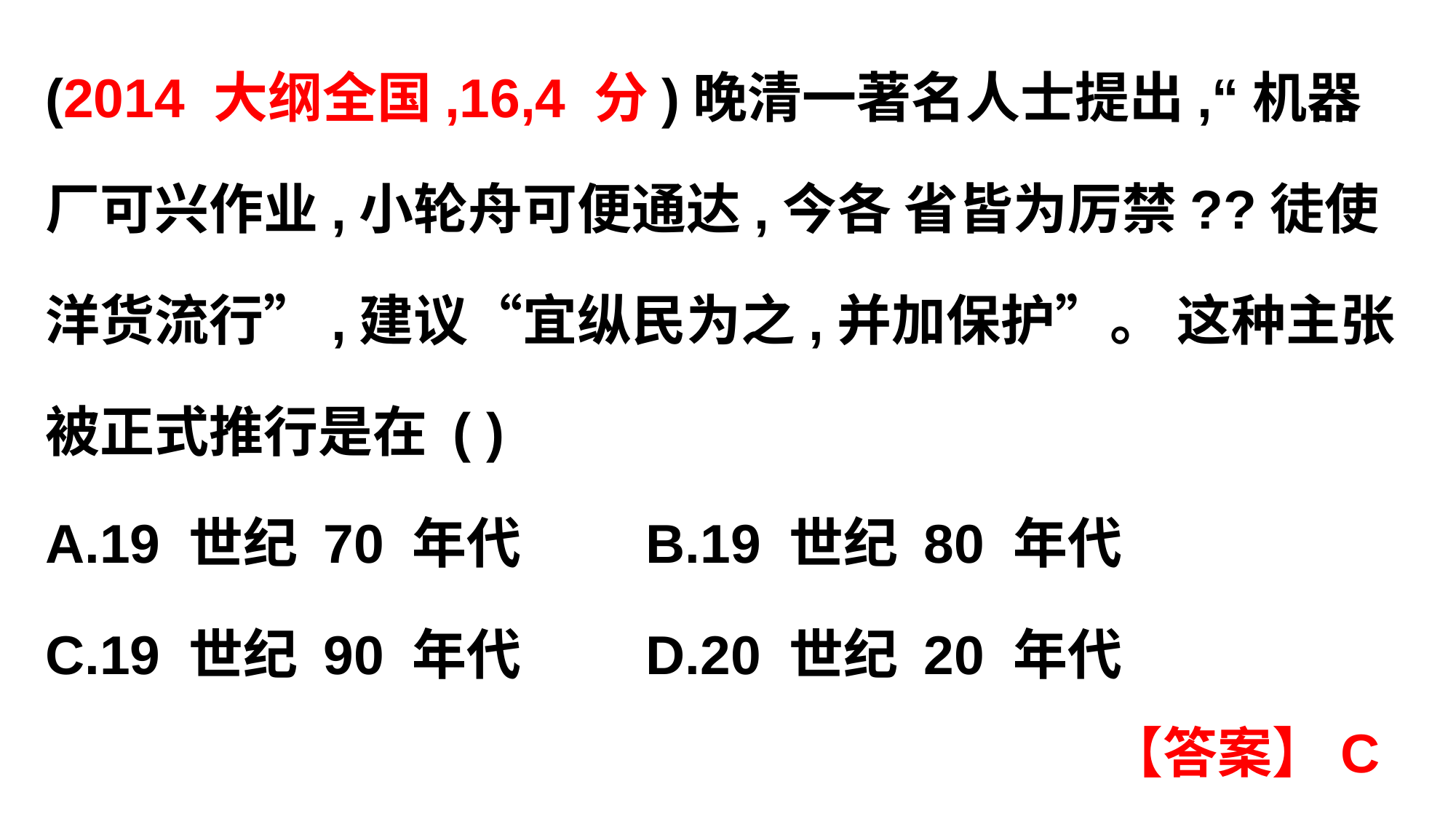

(2014 大纲全国,16,4 分)晚清一著名人士提出,“机器厂可兴作业,小轮舟可便通达,今各 省皆为厉禁??徒使洋货流行”,建议“宜纵民为之,并加保护”。 这种主张被正式推行是在 ( )
A.19 世纪 70 年代         B.19 世纪 80 年代
C.19 世纪 90 年代         D.20 世纪 20 年代
【答案】C